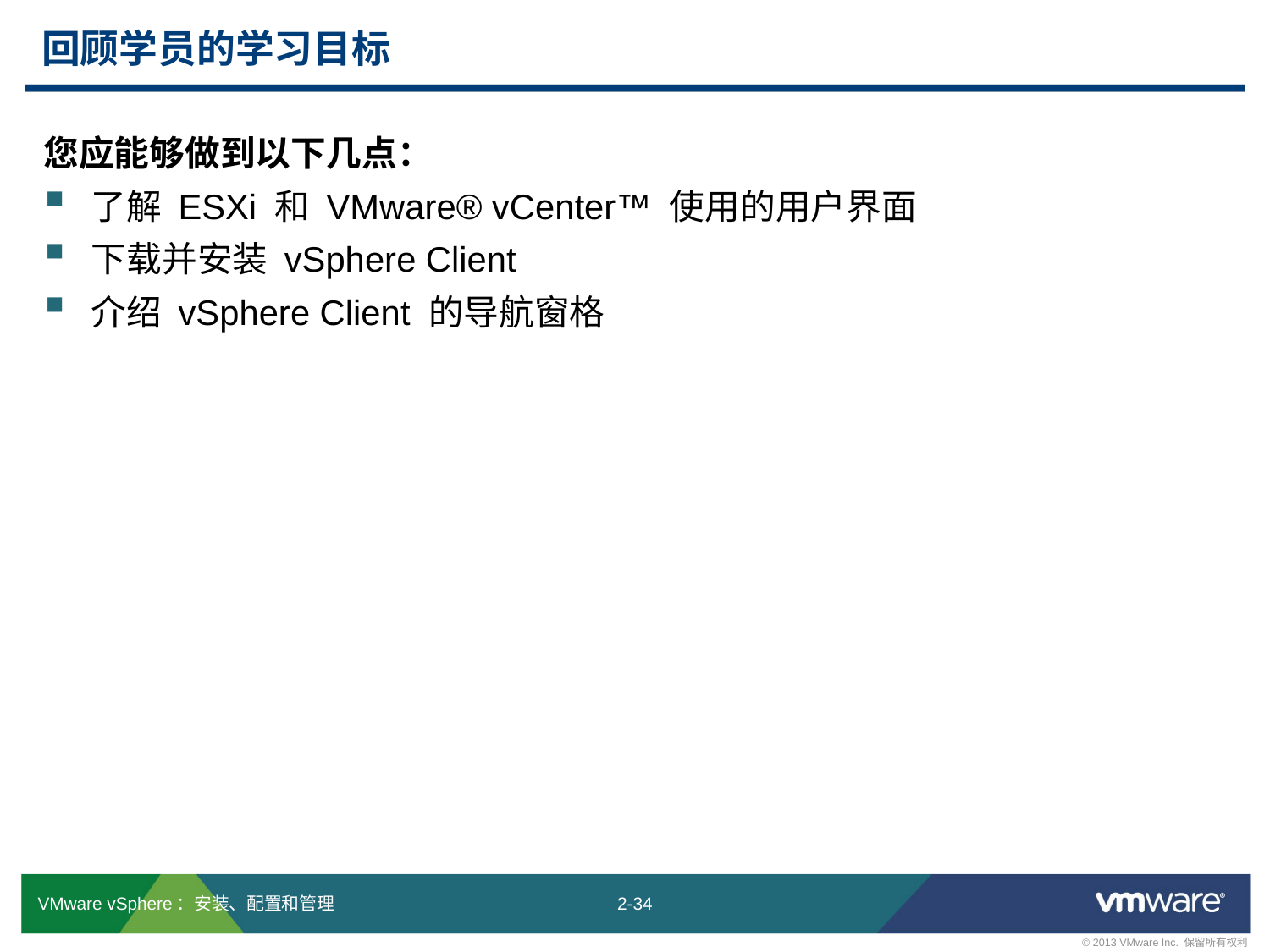

# 回顾学员的学习目标
您应能够做到以下几点：
了解 ESXi 和 VMware® vCenter™ 使用的用户界面
下载并安装 vSphere Client
介绍 vSphere Client 的导航窗格